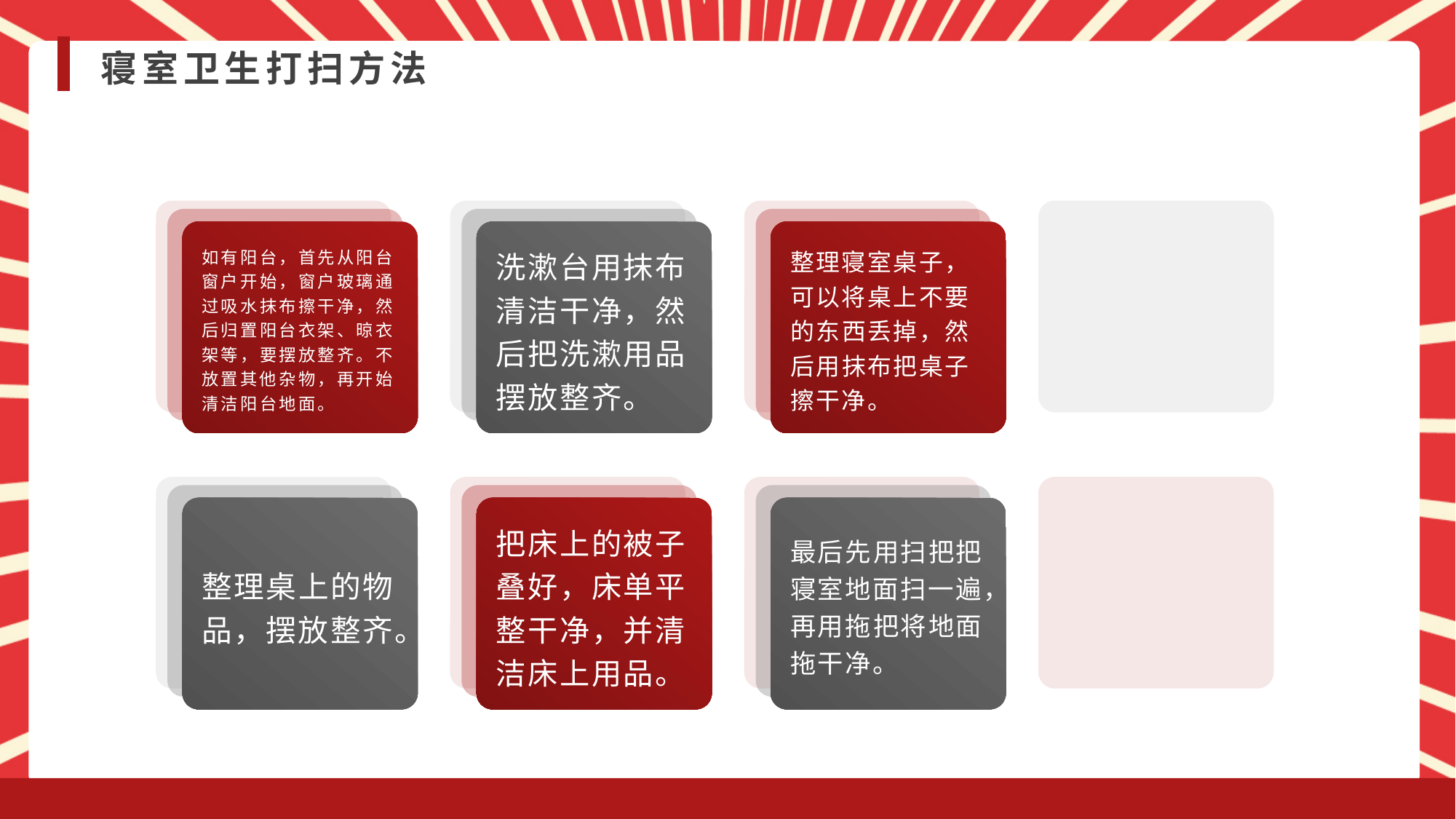

寝室卫生打扫方法

如有阳台，首先从阳台窗户开始，窗户玻璃通过吸水抹布擦干净，然后归置阳台衣架、晾衣架等，要摆放整齐。不放置其他杂物，再开始清洁阳台地面。
洗漱台用抹布清洁干净，然后把洗漱用品摆放整齐。
整理寝室桌子，可以将桌上不要的东西丢掉，然后用抹布把桌子擦干净。

整理桌上的物品，摆放整齐。
把床上的被子叠好，床单平整干净，并清洁床上用品。
最后先用扫把把寝室地面扫一遍，再用拖把将地面拖干净。